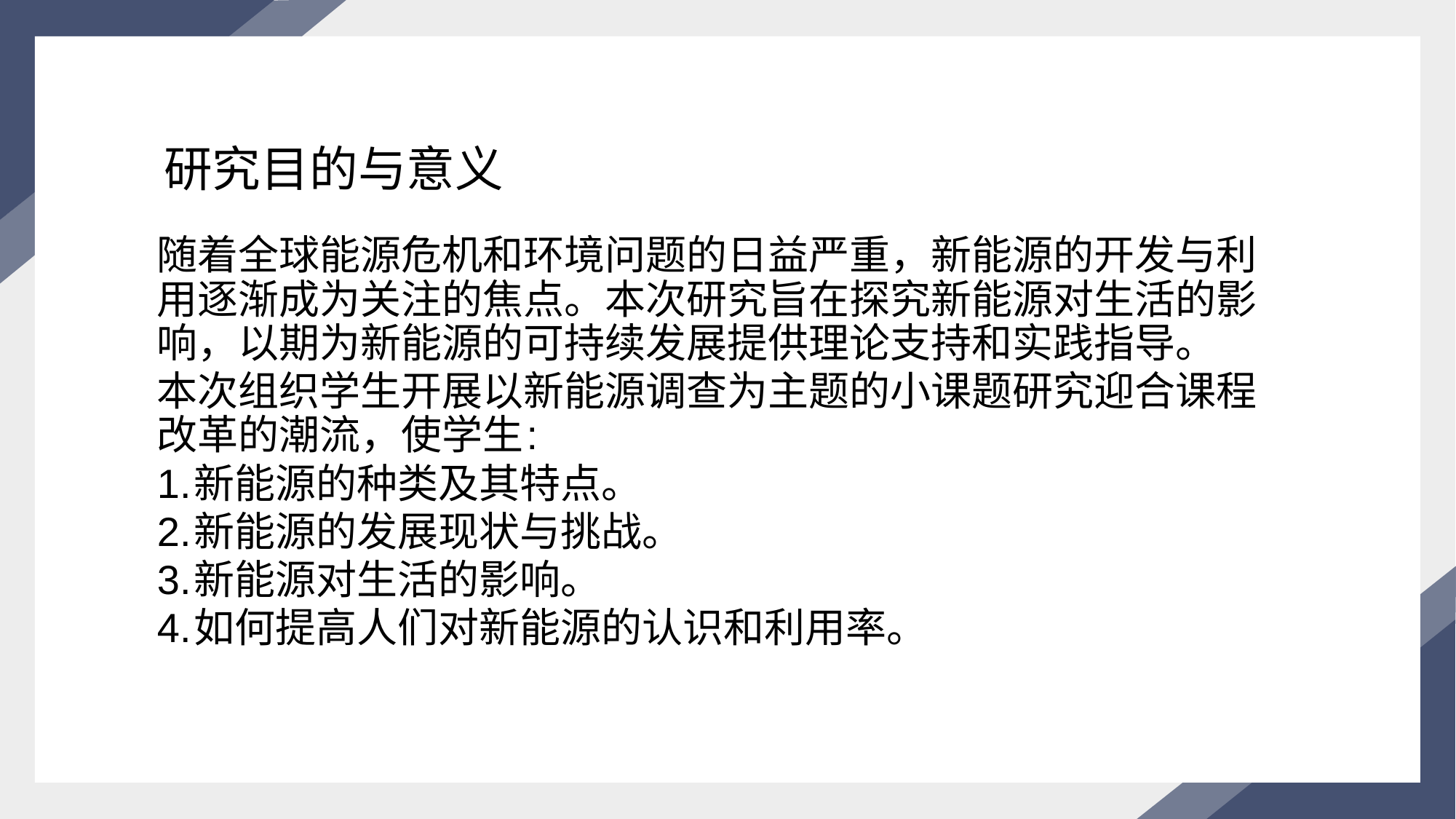

# 研究目的与意义
随着全球能源危机和环境问题的日益严重，新能源的开发与利用逐渐成为关注的焦点。本次研究旨在探究新能源对生活的影响，以期为新能源的可持续发展提供理论支持和实践指导。
本次组织学生开展以新能源调查为主题的小课题研究迎合课程改革的潮流，使学生:
1.新能源的种类及其特点。
2.新能源的发展现状与挑战。
3.新能源对生活的影响。
4.如何提高人们对新能源的认识和利用率。